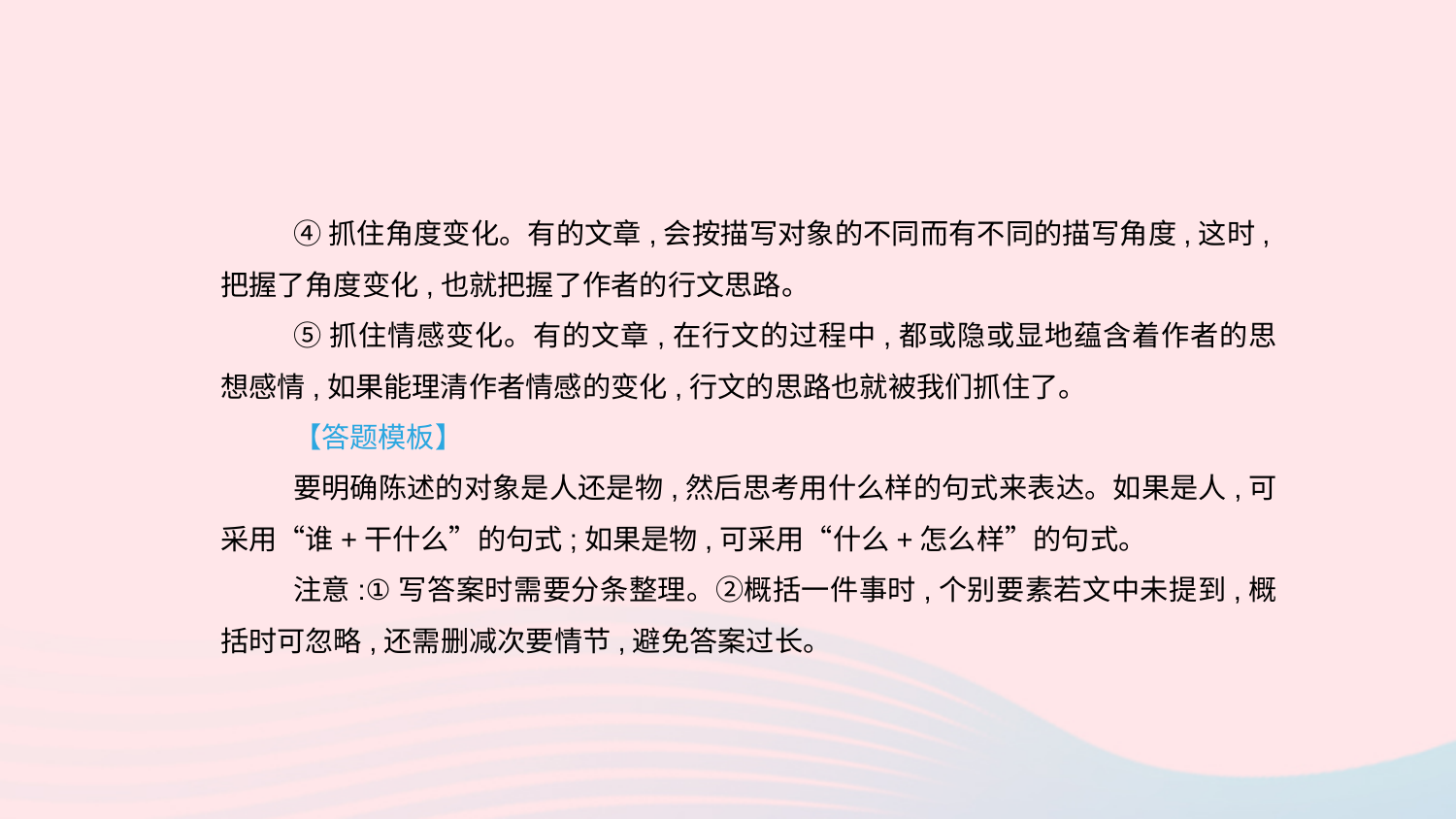

④抓住角度变化。有的文章,会按描写对象的不同而有不同的描写角度,这时,把握了角度变化,也就把握了作者的行文思路。
⑤抓住情感变化。有的文章,在行文的过程中,都或隐或显地蕴含着作者的思想感情,如果能理清作者情感的变化,行文的思路也就被我们抓住了。
【答题模板】
要明确陈述的对象是人还是物,然后思考用什么样的句式来表达。如果是人,可采用“谁+干什么”的句式;如果是物,可采用“什么+怎么样”的句式。
注意:①写答案时需要分条整理。②概括一件事时,个别要素若文中未提到,概括时可忽略,还需删减次要情节,避免答案过长。